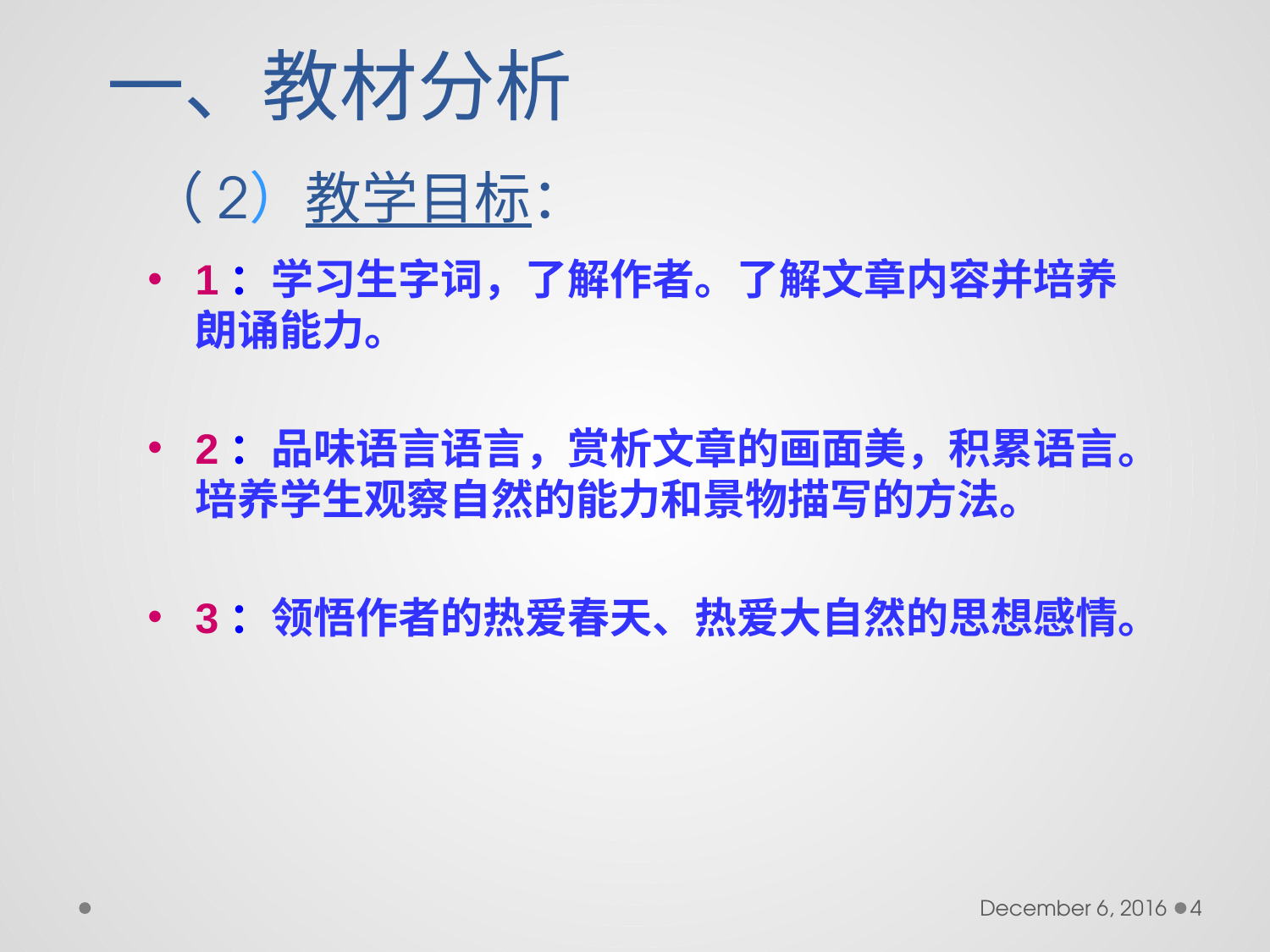

# 一、教材分析
（2）教学目标：
1：学习生字词，了解作者。了解文章内容并培养朗诵能力。

2：品味语言语言，赏析文章的画面美，积累语言。培养学生观察自然的能力和景物描写的方法。

3：领悟作者的热爱春天、热爱大自然的思想感情。

December 6, 2016
4